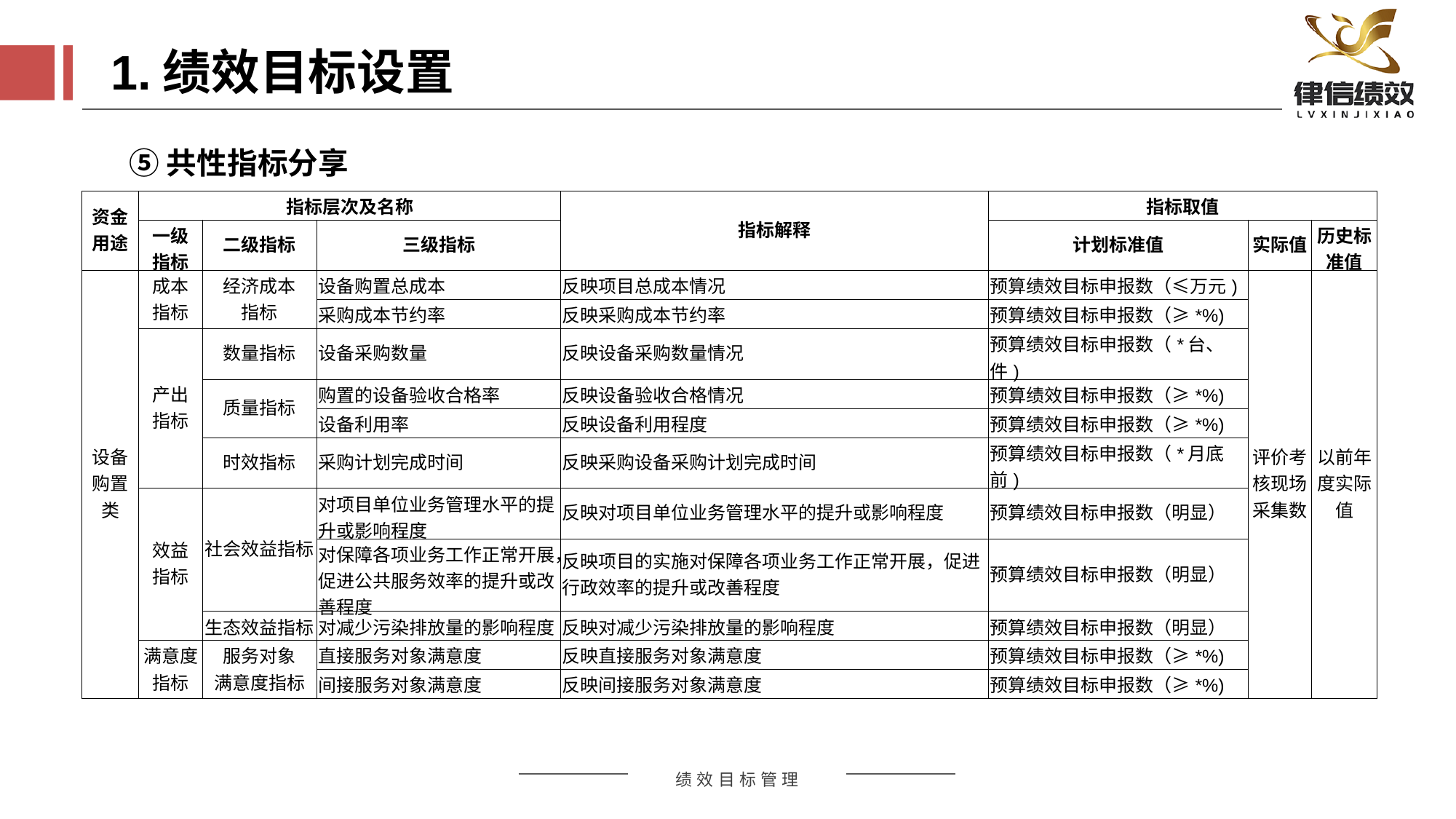

1.绩效目标设置
⑤共性指标分享
| 资金用途 | 指标层次及名称 |  |  | 指标解释 | 指标取值 |  |  |
| --- | --- | --- | --- | --- | --- | --- | --- |
|  | 一级 指标 | 二级指标 | 三级指标 |  | 计划标准值 | 实际值 | 历史标准值 |
| 设备购置类 | 成本 指标 | 经济成本 指标 | 设备购置总成本 | 反映项目总成本情况 | 预算绩效目标申报数（≤万元) | 评价考核现场采集数 | 以前年度实际值 |
|  |  |  | 采购成本节约率 | 反映采购成本节约率 | 预算绩效目标申报数（≥\*%) |  |  |
|  | 产出 指标 | 数量指标 | 设备采购数量 | 反映设备采购数量情况 | 预算绩效目标申报数（\*台、件) |  |  |
|  |  | 质量指标 | 购置的设备验收合格率 | 反映设备验收合格情况 | 预算绩效目标申报数（≥\*%) |  |  |
|  |  |  | 设备利用率 | 反映设备利用程度 | 预算绩效目标申报数（≥\*%) |  |  |
|  |  | 时效指标 | 采购计划完成时间 | 反映采购设备采购计划完成时间 | 预算绩效目标申报数（\*月底前) |  |  |
|  | 效益 指标 | 社会效益指标 | 对项目单位业务管理水平的提升或影响程度 | 反映对项目单位业务管理水平的提升或影响程度 | 预算绩效目标申报数（明显） |  |  |
|  |  |  | 对保障各项业务工作正常开展，促进公共服务效率的提升或改善程度 | 反映项目的实施对保障各项业务工作正常开展，促进行政效率的提升或改善程度 | 预算绩效目标申报数（明显） |  |  |
|  |  | 生态效益指标 | 对减少污染排放量的影响程度 | 反映对减少污染排放量的影响程度 | 预算绩效目标申报数（明显） |  |  |
|  | 满意度指标 | 服务对象 满意度指标 | 直接服务对象满意度 | 反映直接服务对象满意度 | 预算绩效目标申报数（≥\*%) |  |  |
|  |  |  | 间接服务对象满意度 | 反映间接服务对象满意度 | 预算绩效目标申报数（≥\*%) |  |  |